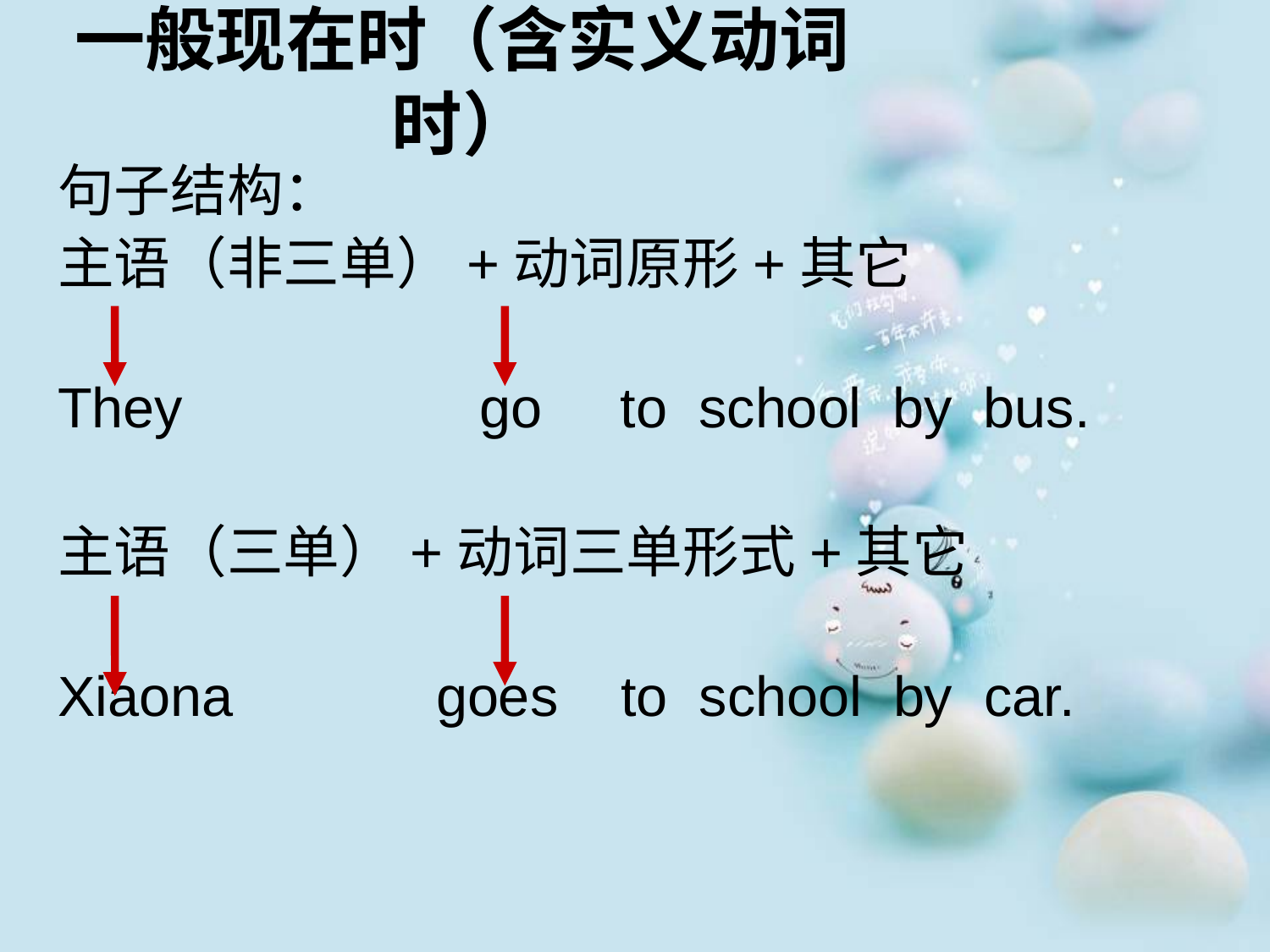

# 一般现在时（含实义动词时）
句子结构：
主语（非三单）+动词原形+其它

They                   go     to  school  by  bus.

主语（三单）+动词三单形式+其它

Xiaona             goes    to  school  by  car.